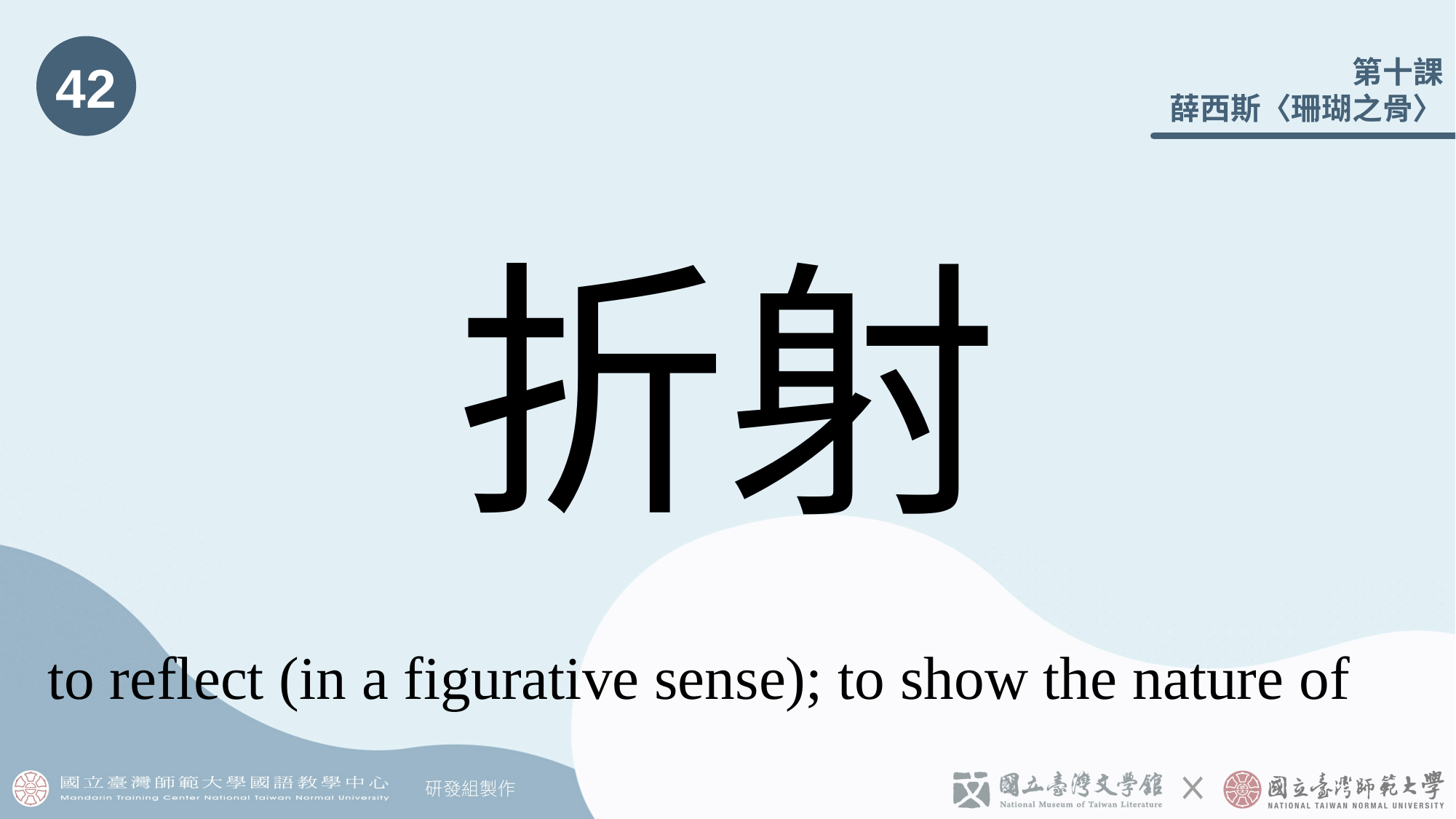

42
# 折射
to reflect (in a figurative sense); to show the nature of